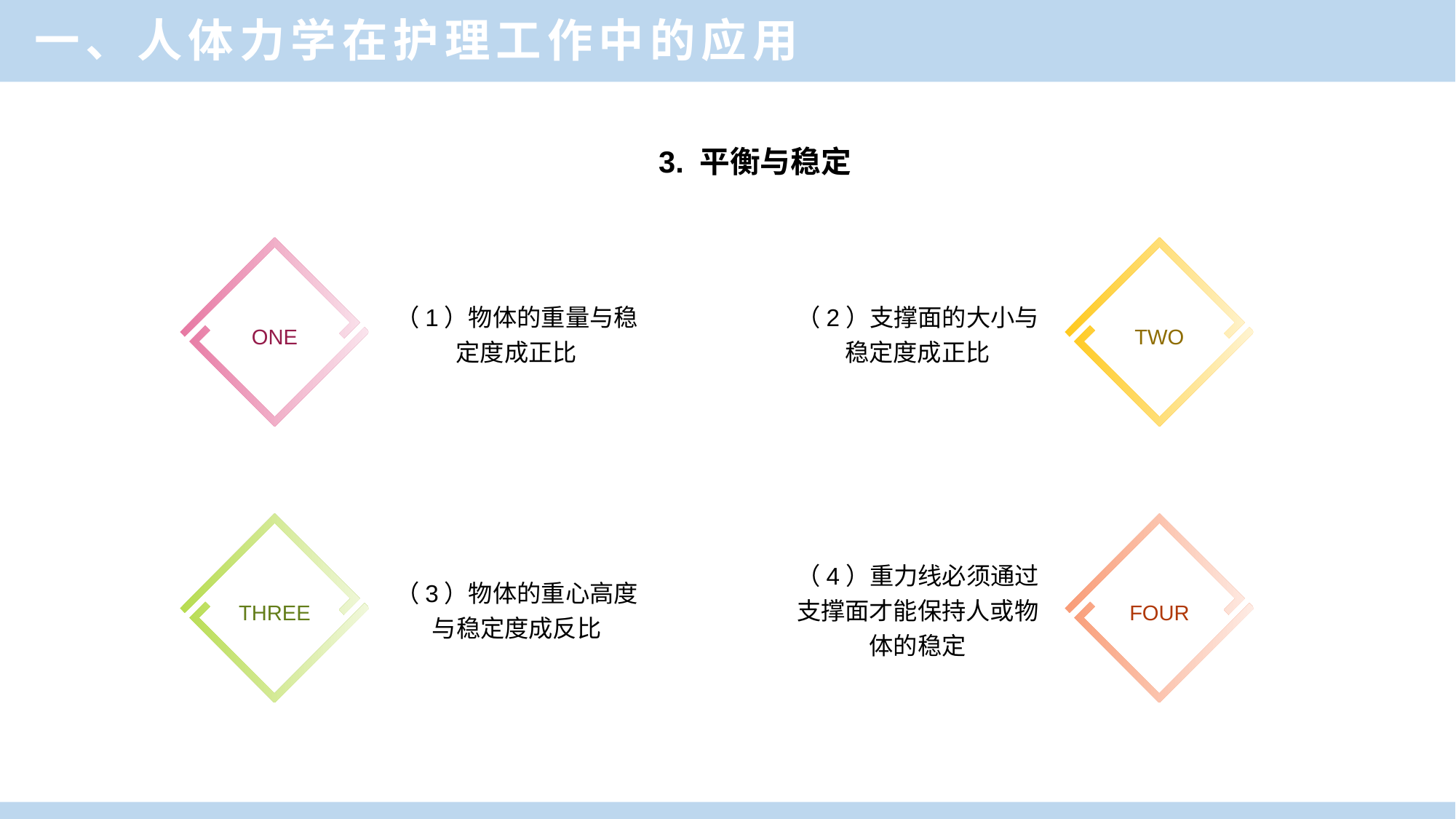

一、人体力学在护理工作中的应用
3. 平衡与稳定
ONE
TWO
（1）物体的重量与稳定度成正比
（2）支撑面的大小与稳定度成正比
THREE
FOUR
（3）物体的重心高度与稳定度成反比
（4）重力线必须通过支撑面才能保持人或物体的稳定